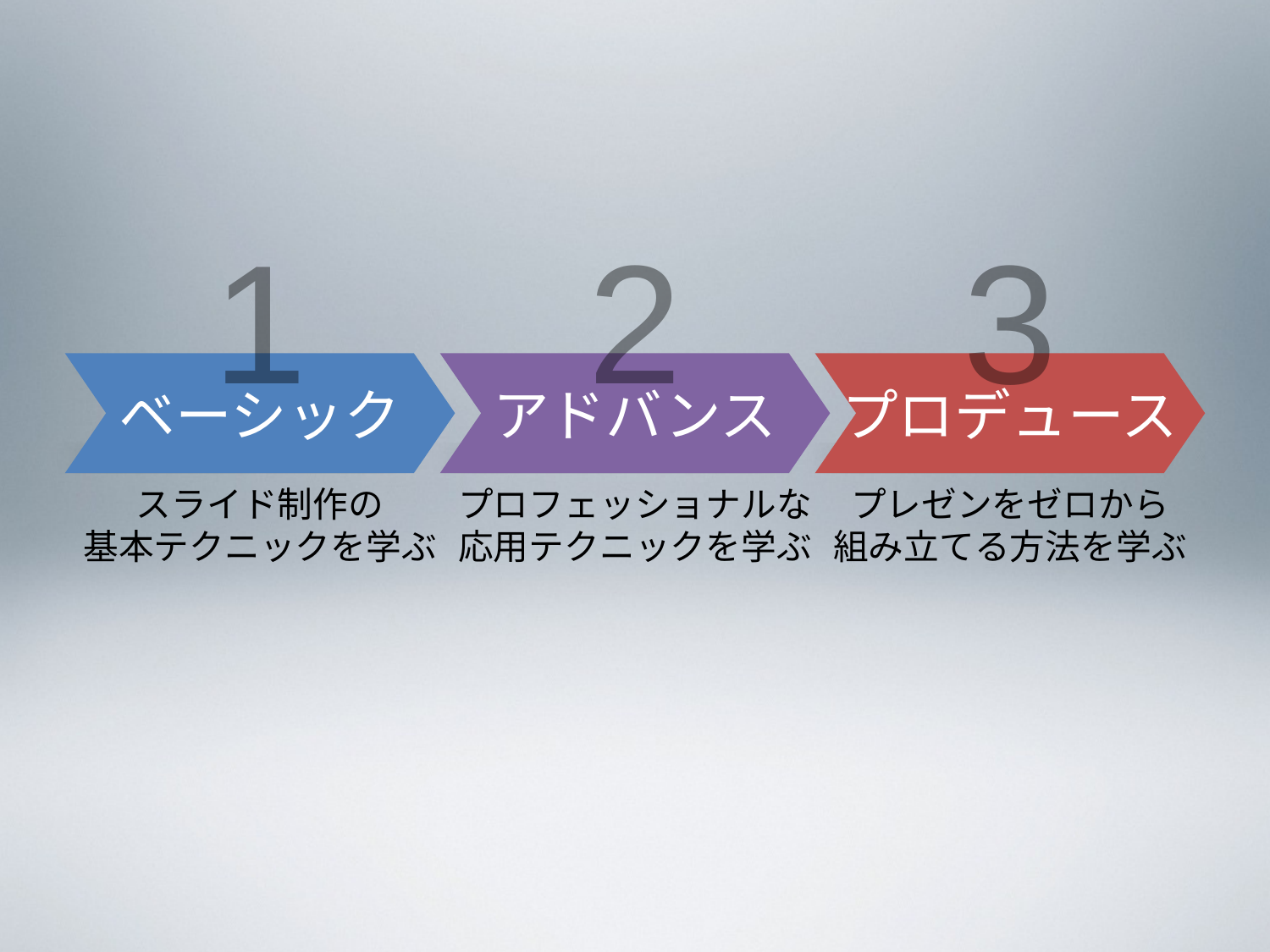

1
2
3
ベーシック
アドバンス
プロデュース
スライド制作の
基本テクニックを学ぶ
プロフェッショナルな
応用テクニックを学ぶ
プレゼンをゼロから
組み立てる方法を学ぶ